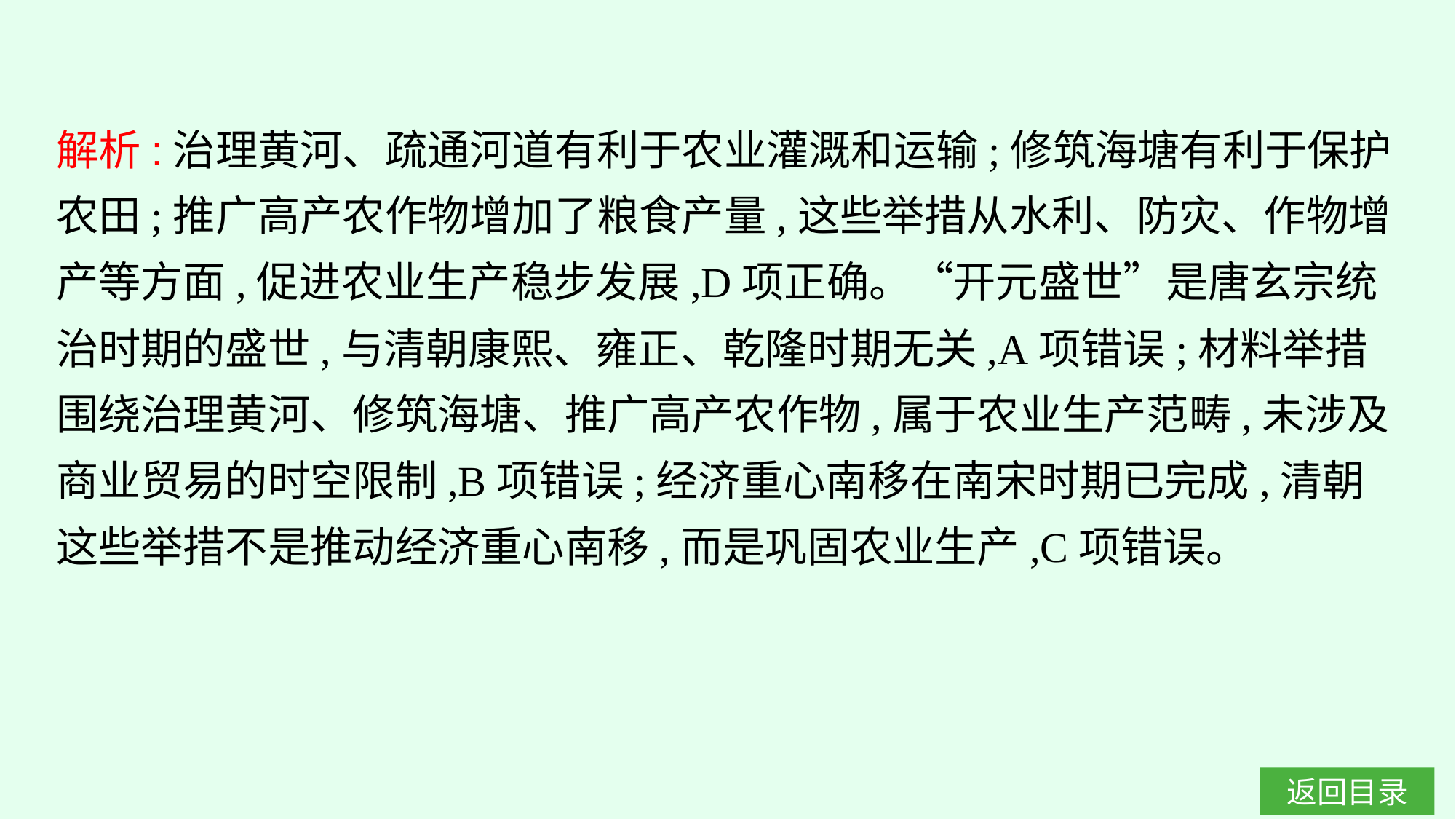

解析:治理黄河、疏通河道有利于农业灌溉和运输;修筑海塘有利于保护农田;推广高产农作物增加了粮食产量,这些举措从水利、防灾、作物增产等方面,促进农业生产稳步发展,D项正确。“开元盛世”是唐玄宗统治时期的盛世,与清朝康熙、雍正、乾隆时期无关,A项错误;材料举措围绕治理黄河、修筑海塘、推广高产农作物,属于农业生产范畴,未涉及商业贸易的时空限制,B项错误;经济重心南移在南宋时期已完成,清朝这些举措不是推动经济重心南移,而是巩固农业生产,C项错误。